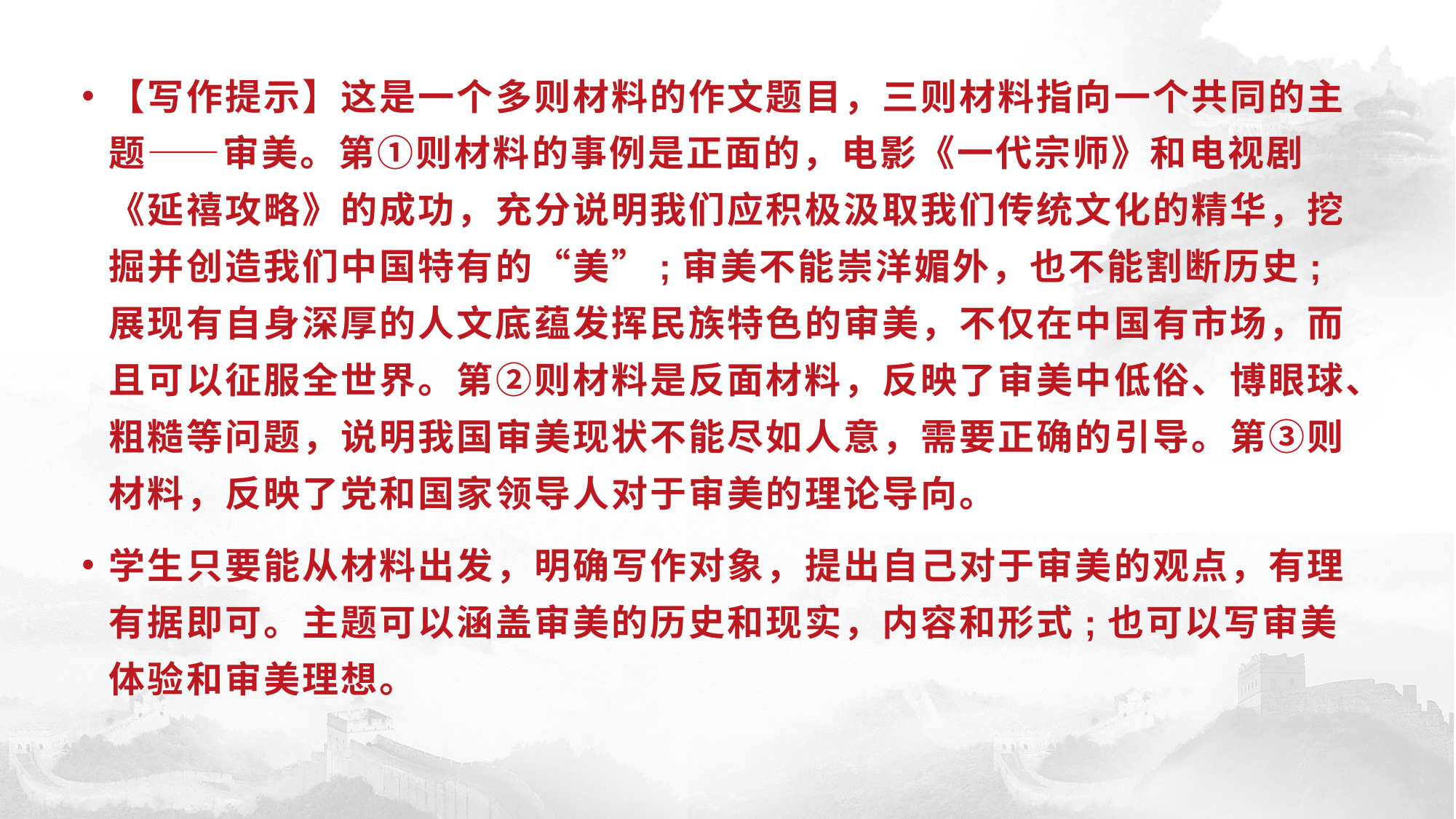

#
【写作提示】这是一个多则材料的作文题目，三则材料指向一个共同的主题——审美。第①则材料的事例是正面的，电影《一代宗师》和电视剧《延禧攻略》的成功，充分说明我们应积极汲取我们传统文化的精华，挖掘并创造我们中国特有的“美”;审美不能崇洋媚外，也不能割断历史;展现有自身深厚的人文底蕴发挥民族特色的审美，不仅在中国有市场，而且可以征服全世界。第②则材料是反面材料，反映了审美中低俗、博眼球、粗糙等问题，说明我国审美现状不能尽如人意，需要正确的引导。第③则材料，反映了党和国家领导人对于审美的理论导向。
学生只要能从材料出发，明确写作对象，提出自己对于审美的观点，有理有据即可。主题可以涵盖审美的历史和现实，内容和形式;也可以写审美体验和审美理想。